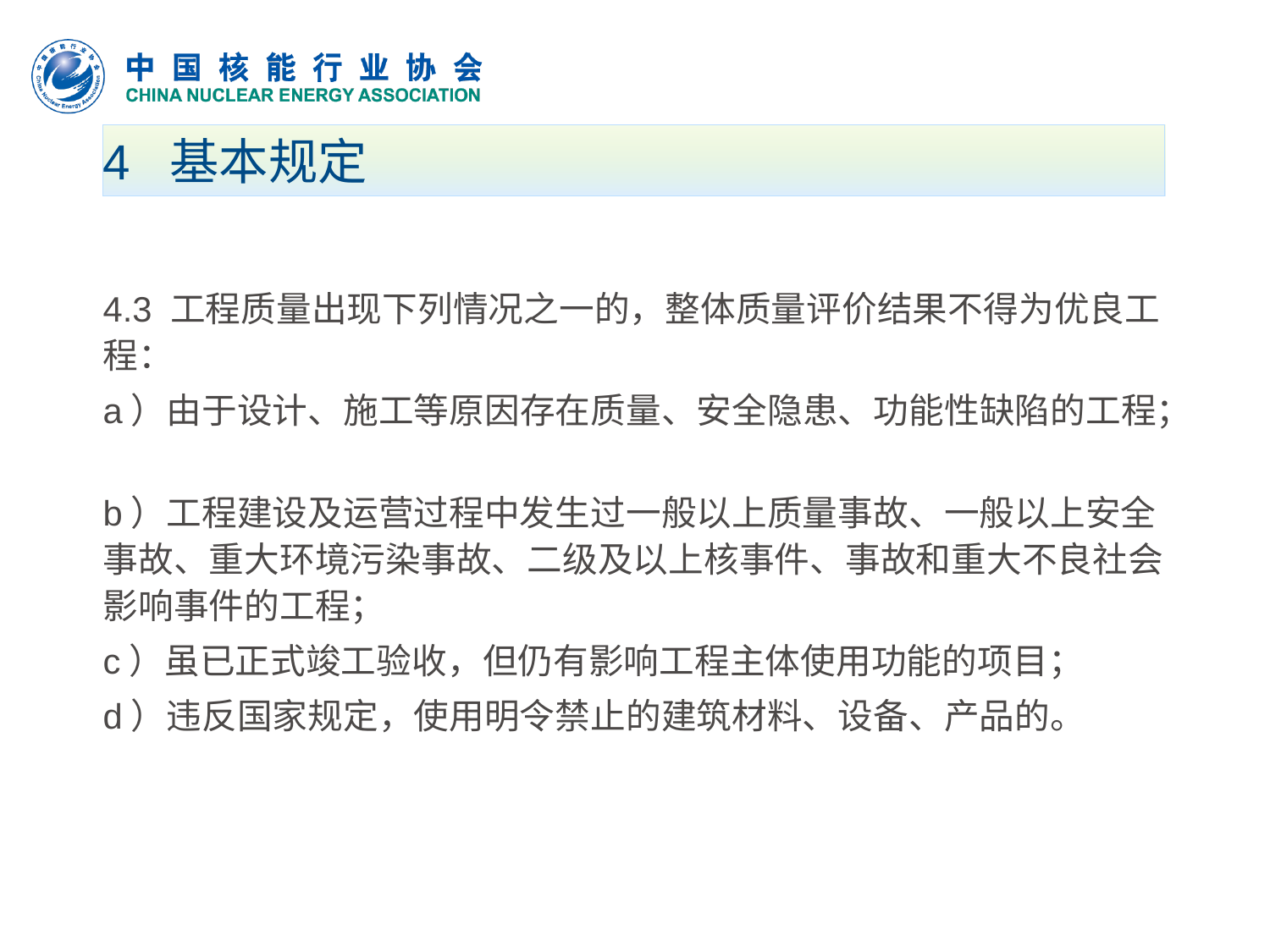

# 4  基本规定
4.3 工程质量出现下列情况之一的，整体质量评价结果不得为优良工程：
a）由于设计、施工等原因存在质量、安全隐患、功能性缺陷的工程；
b）工程建设及运营过程中发生过一般以上质量事故、一般以上安全事故、重大环境污染事故、二级及以上核事件、事故和重大不良社会影响事件的工程；
c）虽已正式竣工验收，但仍有影响工程主体使用功能的项目；
d）违反国家规定，使用明令禁止的建筑材料、设备、产品的。